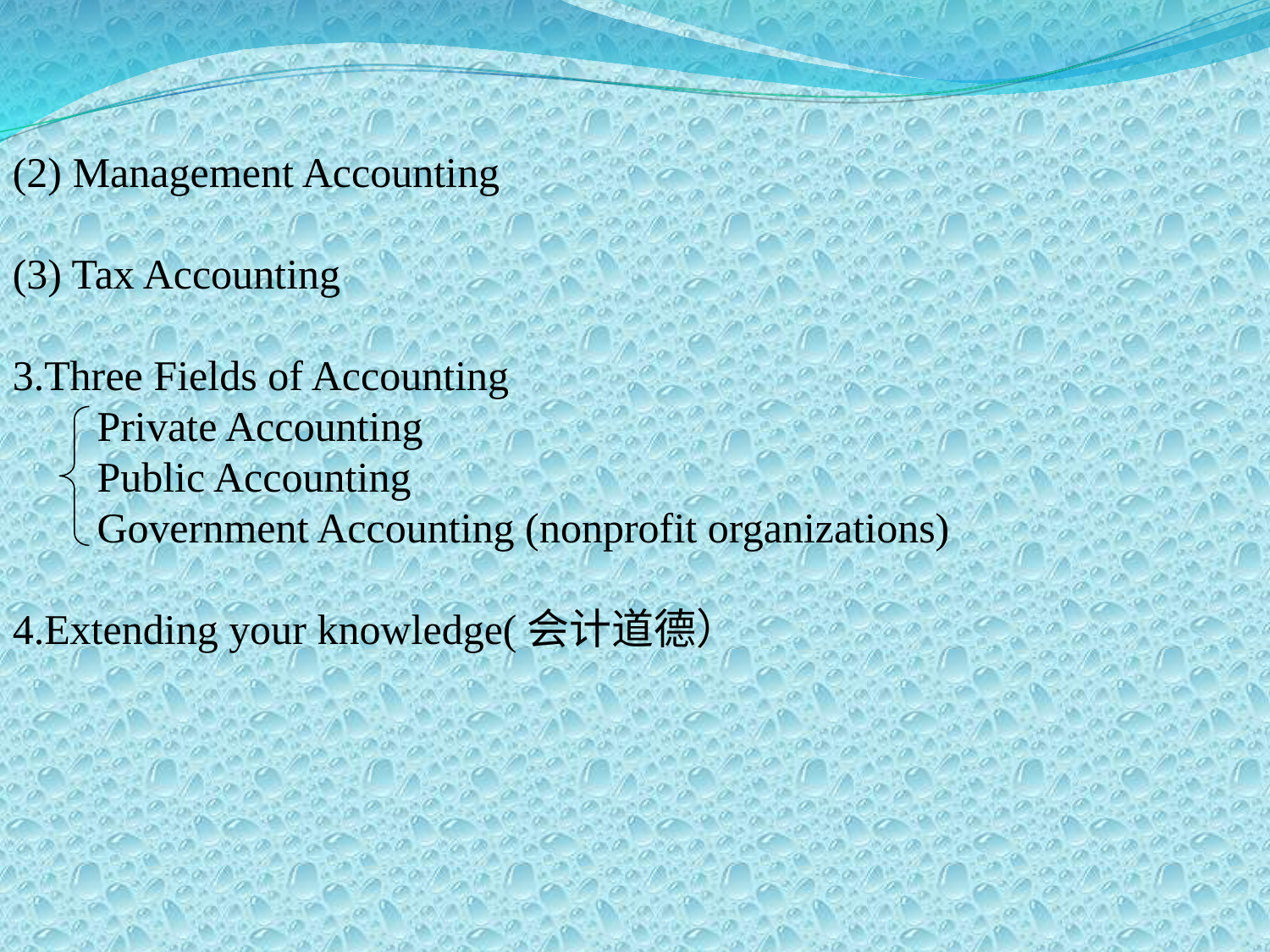

(2) Management Accounting

(3) Tax Accounting

3.Three Fields of Accounting
        Private Accounting
        Public Accounting
        Government Accounting (nonprofit organizations)

4.Extending your knowledge(会计道德）